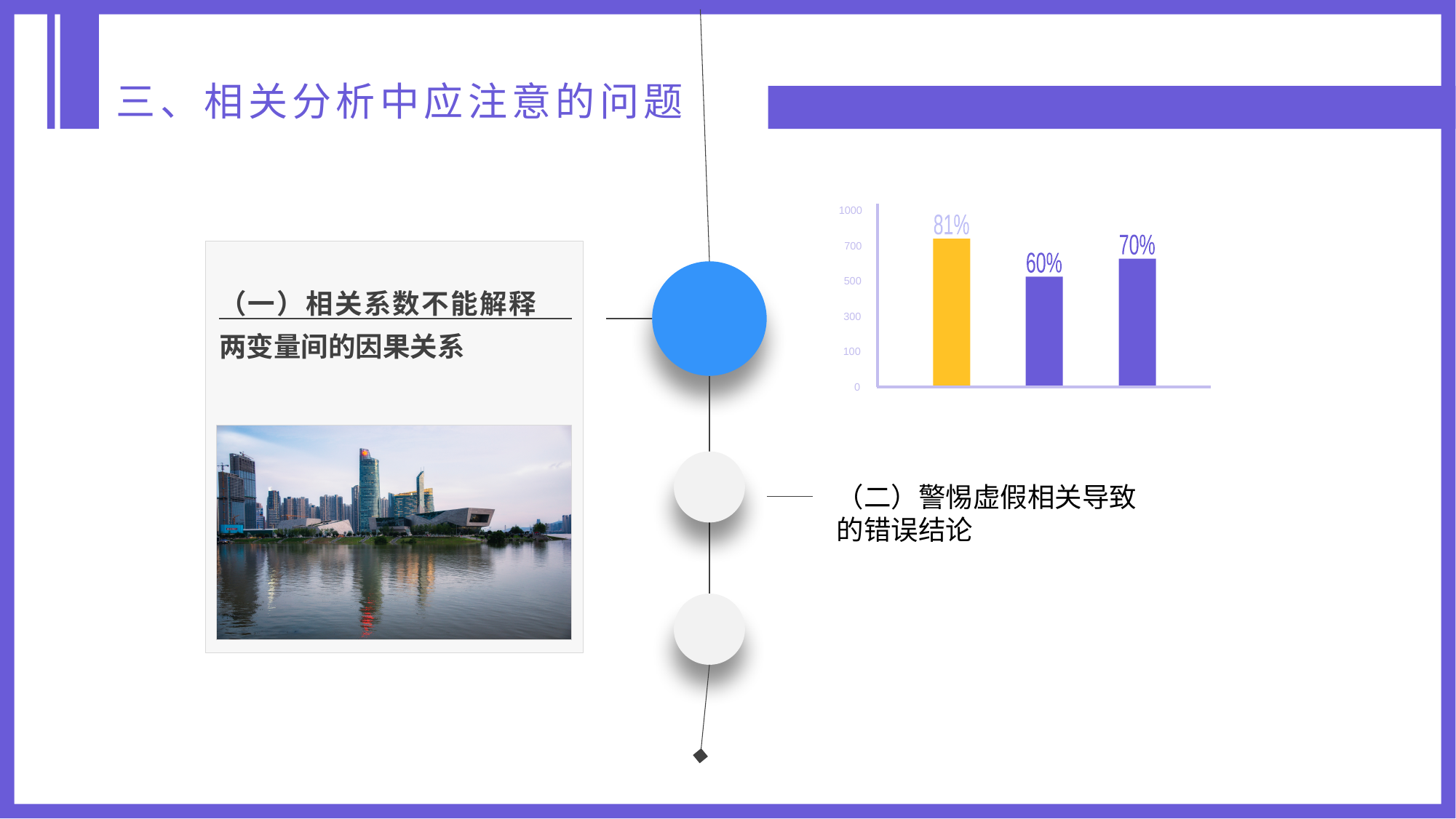

三、相关分析中应注意的问题

1000

81%
700
70%

60%

500

300
100
0

（一）相关系数不能解释两变量间的因果关系

（二）警惕虚假相关导致的错误结论